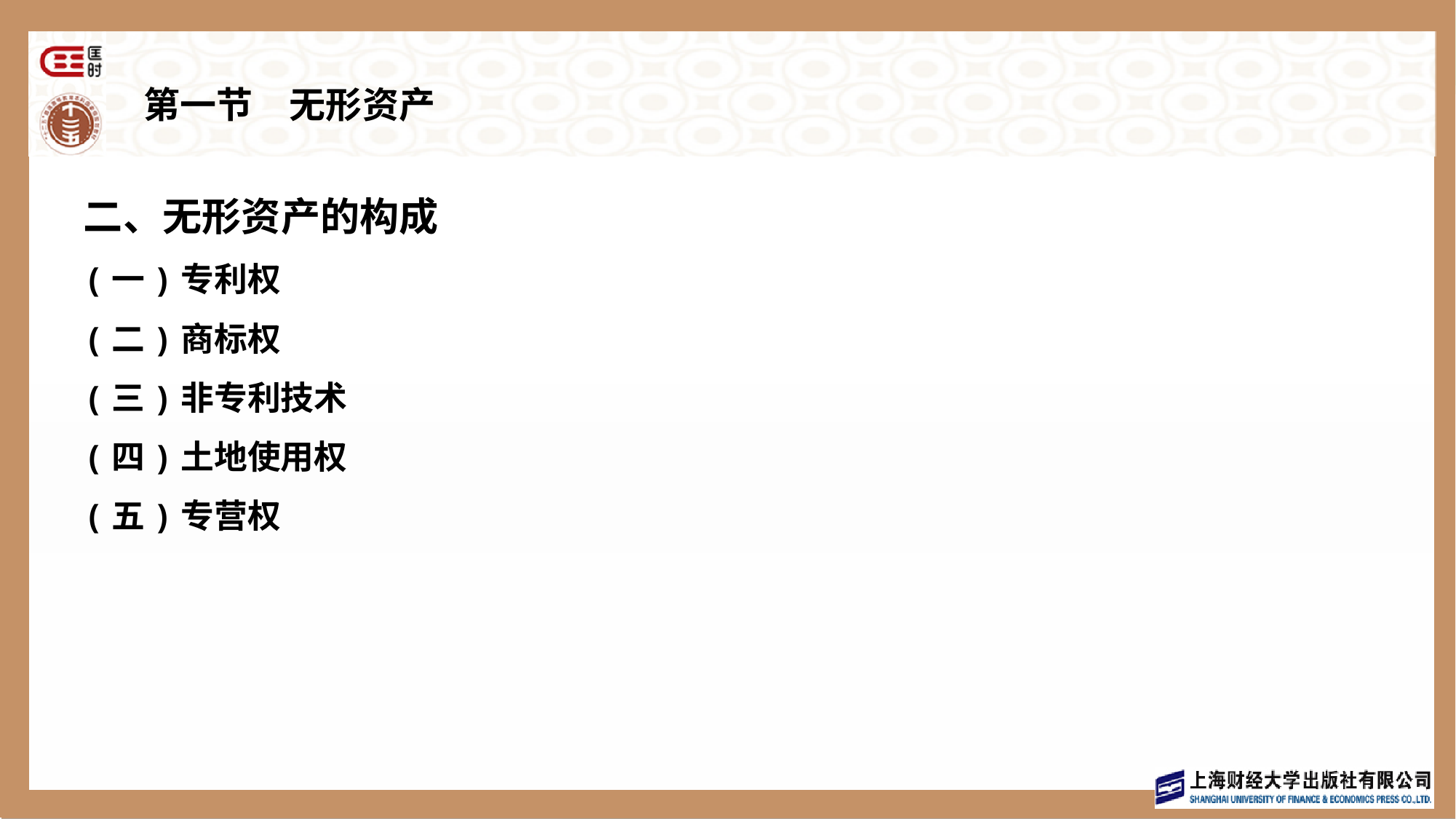

# 第一节　无形资产
二、无形资产的构成
(一)专利权
(二)商标权
(三)非专利技术
(四)土地使用权
(五)专营权